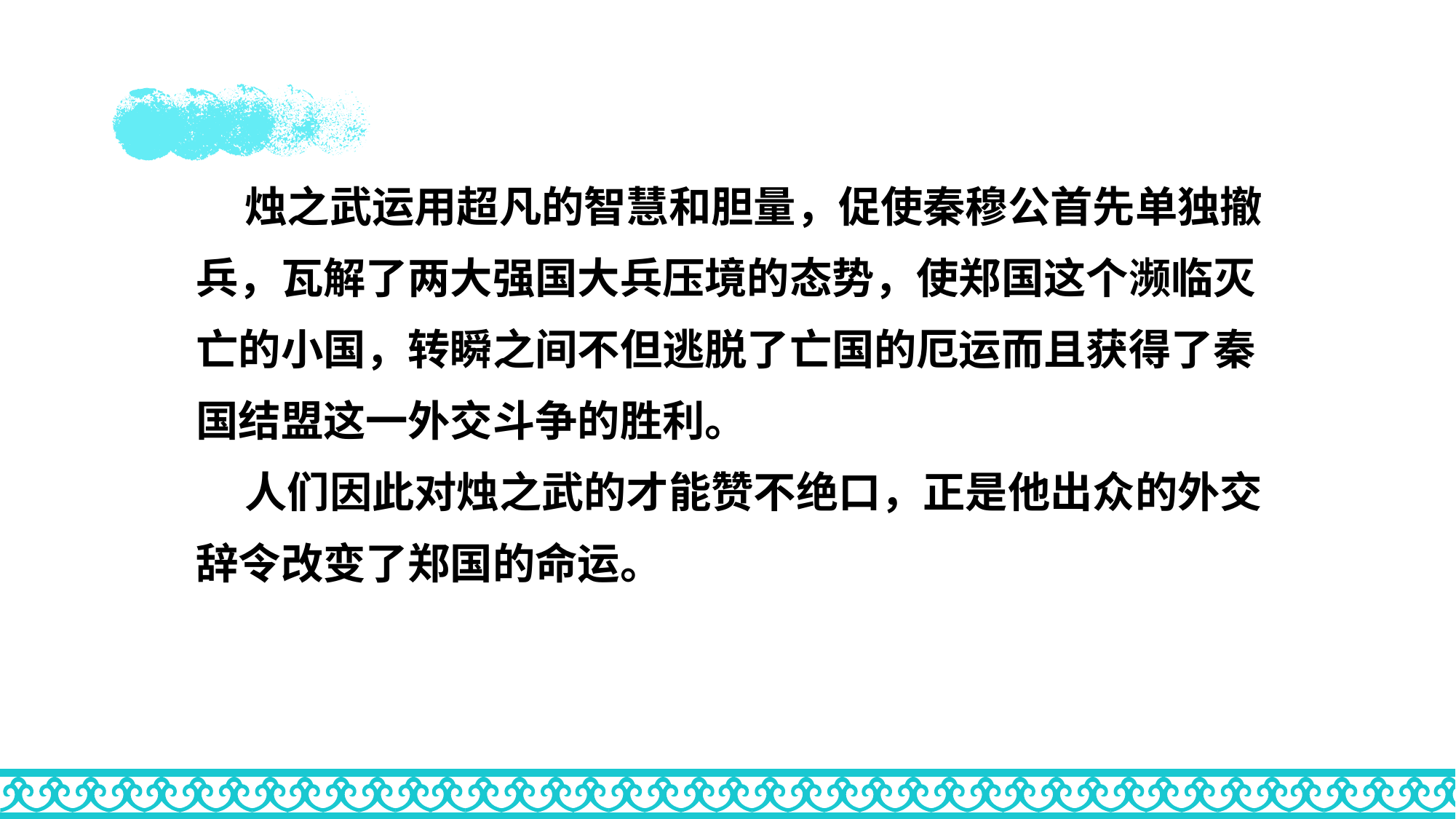

烛之武运用超凡的智慧和胆量，促使秦穆公首先单独撤兵，瓦解了两大强国大兵压境的态势，使郑国这个濒临灭亡的小国，转瞬之间不但逃脱了亡国的厄运而且获得了秦国结盟这一外交斗争的胜利。
    人们因此对烛之武的才能赞不绝口，正是他出众的外交辞令改变了郑国的命运。